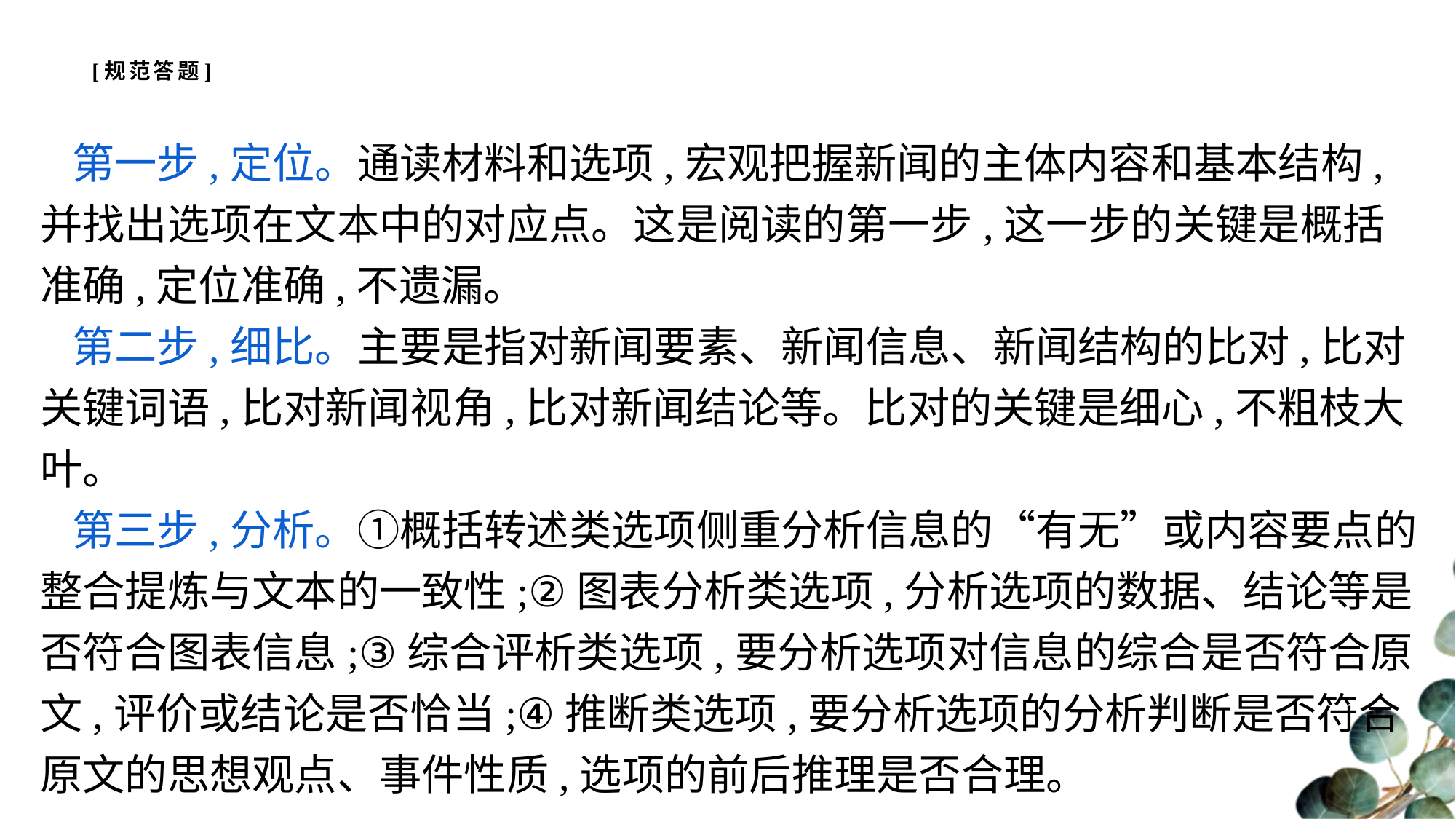

# [规范答题]
第一步,定位。通读材料和选项,宏观把握新闻的主体内容和基本结构,并找出选项在文本中的对应点。这是阅读的第一步,这一步的关键是概括准确,定位准确,不遗漏。
第二步,细比。主要是指对新闻要素、新闻信息、新闻结构的比对,比对关键词语,比对新闻视角,比对新闻结论等。比对的关键是细心,不粗枝大叶。
第三步,分析。①概括转述类选项侧重分析信息的“有无”或内容要点的整合提炼与文本的一致性;②图表分析类选项,分析选项的数据、结论等是否符合图表信息;③综合评析类选项,要分析选项对信息的综合是否符合原文,评价或结论是否恰当;④推断类选项,要分析选项的分析判断是否符合原文的思想观点、事件性质,选项的前后推理是否合理。